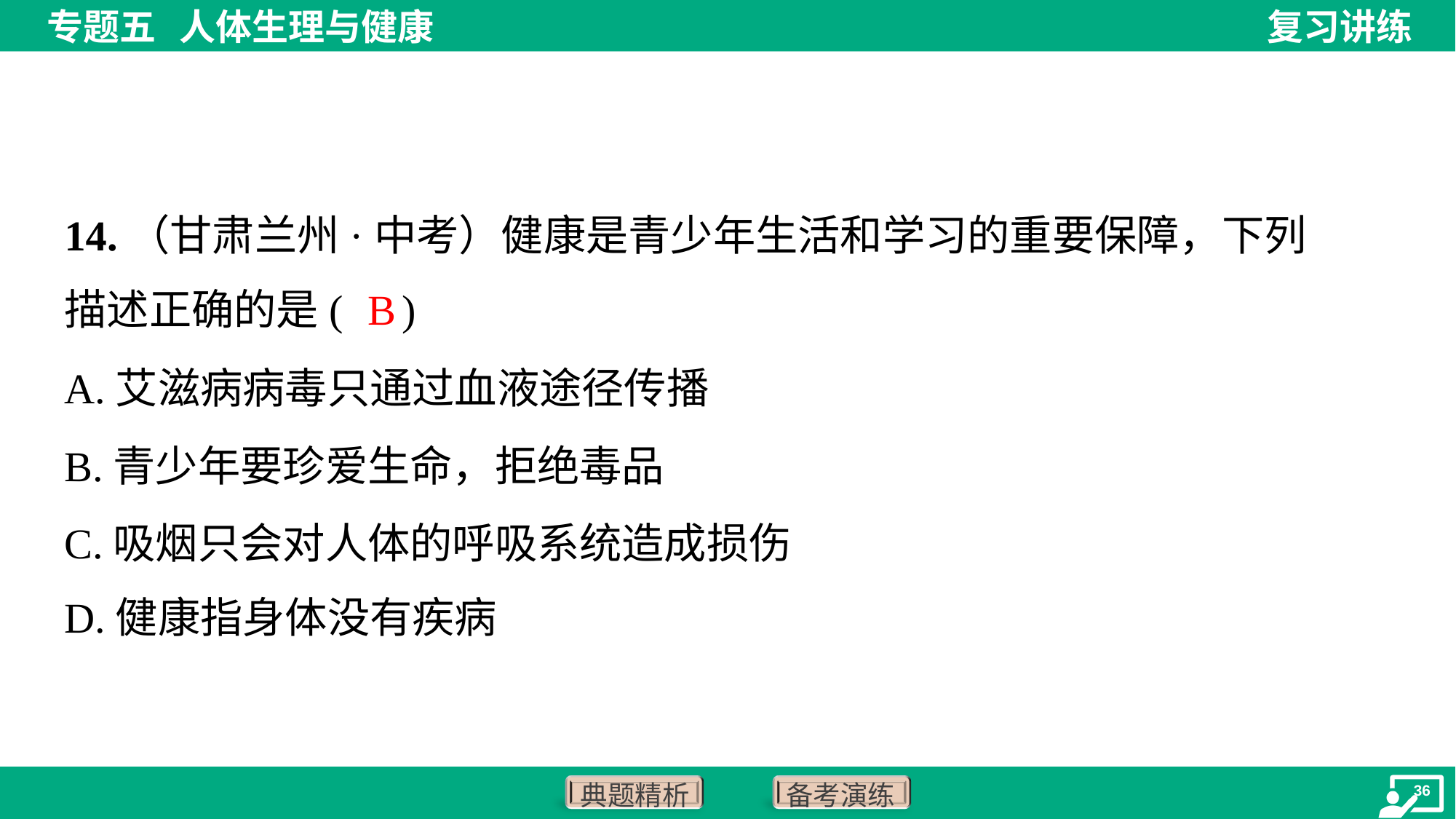

14.（甘肃兰州·中考）健康是青少年生活和学习的重要保障，下列
描述正确的是(     )
B
A.艾滋病病毒只通过血液途径传播
B.青少年要珍爱生命，拒绝毒品
C.吸烟只会对人体的呼吸系统造成损伤
D.健康指身体没有疾病